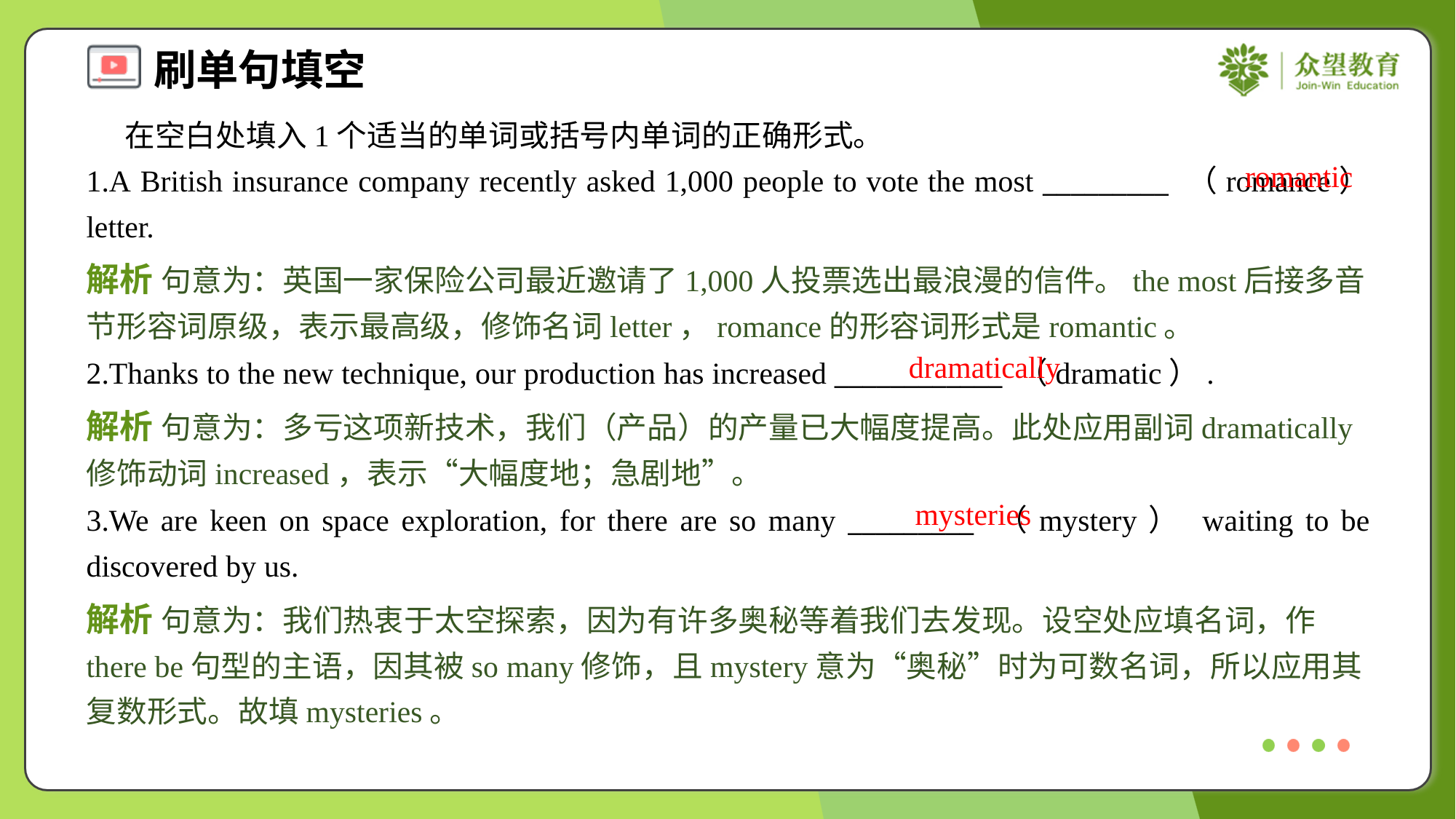

在空白处填入1个适当的单词或括号内单词的正确形式。
romantic
1.A British insurance company recently asked 1,000 people to vote the most _________ （romance） letter.
解析 句意为：英国一家保险公司最近邀请了1,000人投票选出最浪漫的信件。the most后接多音节形容词原级，表示最高级，修饰名词letter，romance的形容词形式是romantic。
dramatically
2.Thanks to the new technique, our production has increased ____________ （dramatic）.
解析 句意为：多亏这项新技术，我们（产品）的产量已大幅度提高。此处应用副词dramatically修饰动词increased，表示“大幅度地；急剧地”。
mysteries
3.We are keen on space exploration, for there are so many _________ （mystery） waiting to be discovered by us.
解析 句意为：我们热衷于太空探索，因为有许多奥秘等着我们去发现。设空处应填名词，作there be句型的主语，因其被so many修饰，且mystery意为“奥秘”时为可数名词，所以应用其复数形式。故填mysteries。